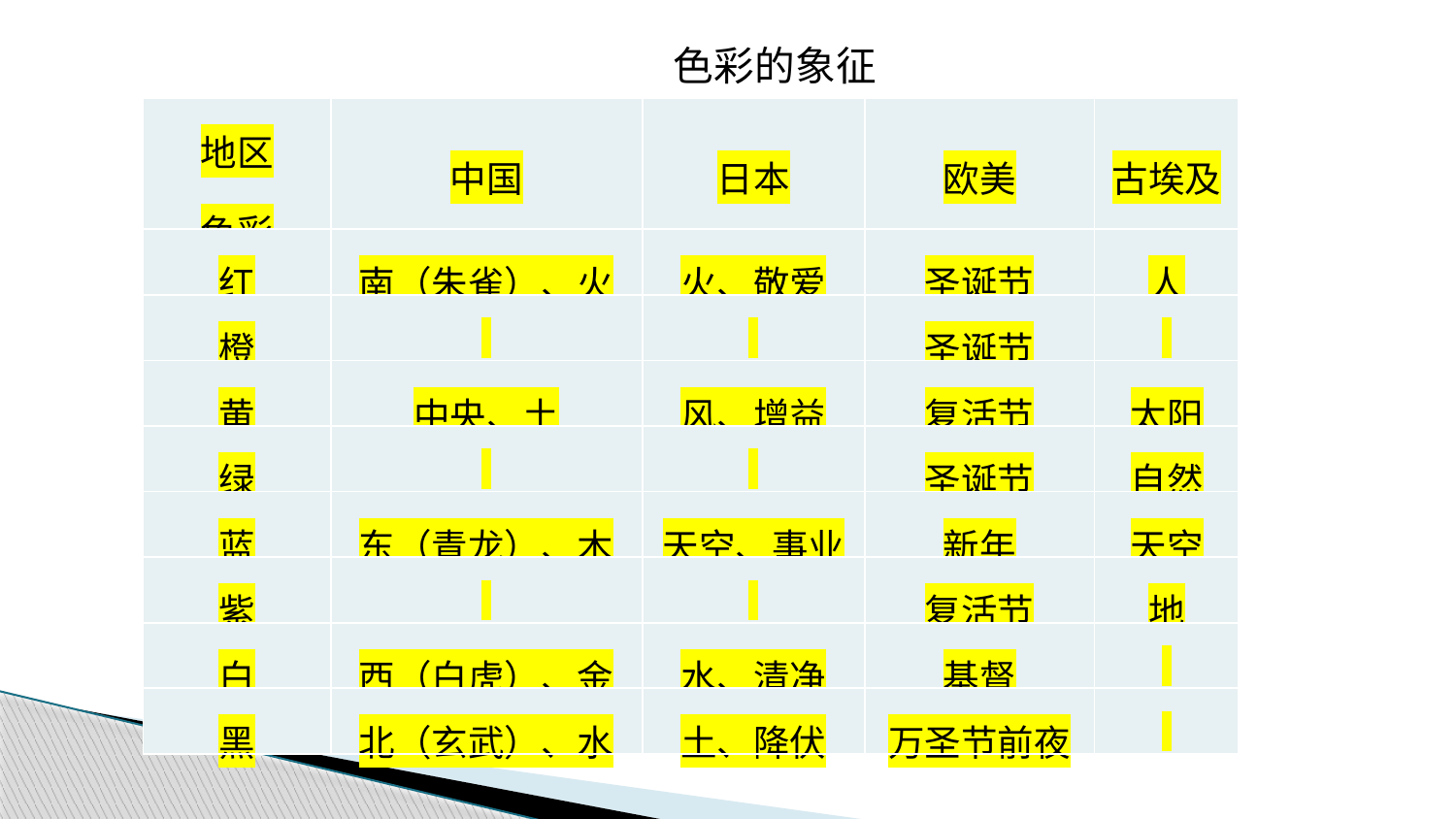

色彩的象征
| 地区 色彩 | 中国 | 日本 | 欧美 | 古埃及 |
| --- | --- | --- | --- | --- |
| 红 | 南（朱雀）、火 | 火、敬爱 | 圣诞节 | 人 |
| 橙 |  |  | 圣诞节 |  |
| 黄 | 中央、土 | 风、增益 | 复活节 | 太阳 |
| 绿 |  |  | 圣诞节 | 自然 |
| 蓝 | 东（青龙）、木 | 天空、事业 | 新年 | 天空 |
| 紫 |  |  | 复活节 | 地 |
| 白 | 西（白虎）、金 | 水、清净 | 基督 |  |
| 黑 | 北（玄武）、水 | 土、降伏 | 万圣节前夜 |  |